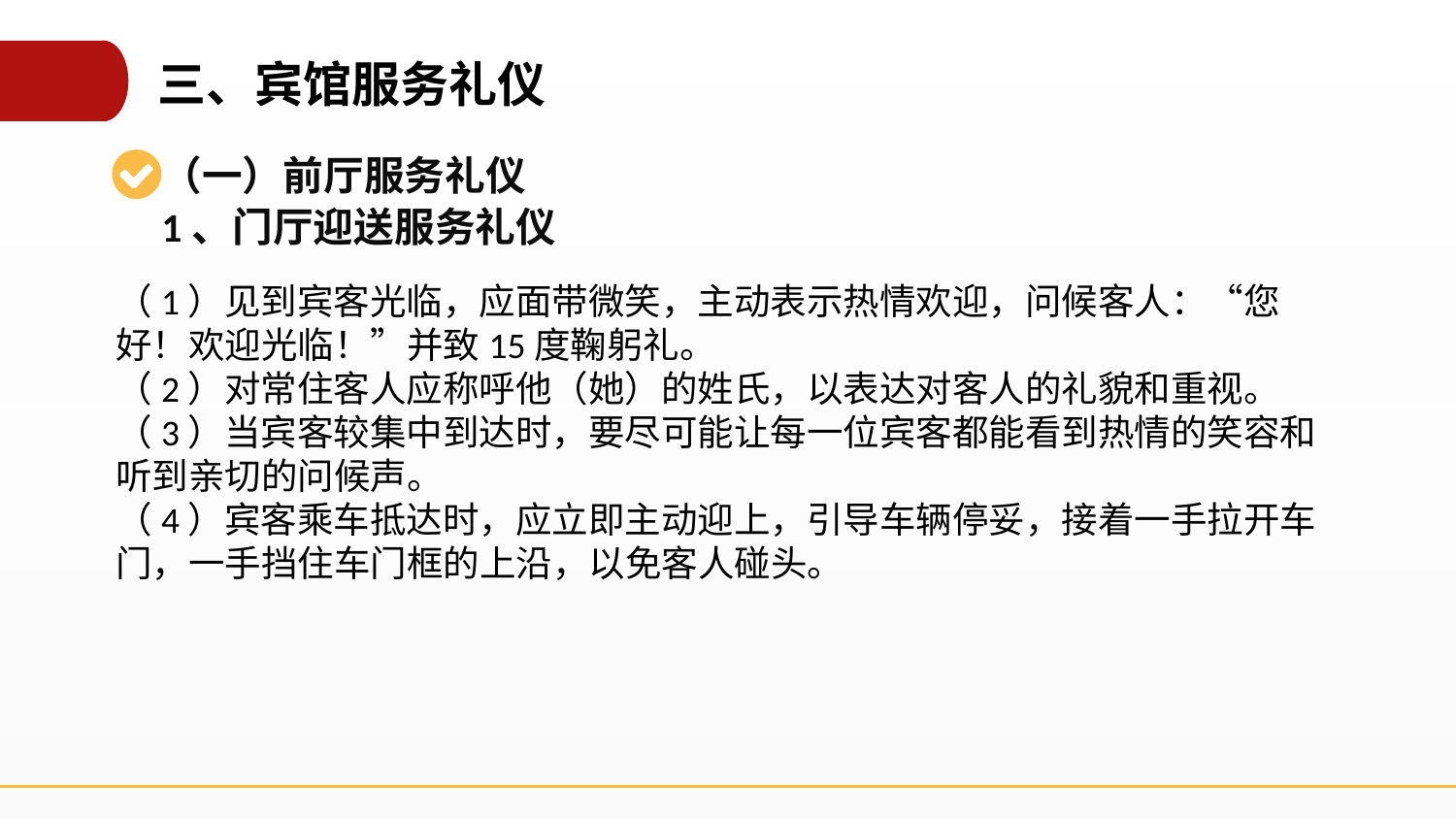

三、宾馆服务礼仪

（一）前厅服务礼仪
1、门厅迎送服务礼仪
（1）见到宾客光临，应面带微笑，主动表示热情欢迎，问候客人：“您好！欢迎光临！”并致15度鞠躬礼。
（2）对常住客人应称呼他（她）的姓氏，以表达对客人的礼貌和重视。
（3）当宾客较集中到达时，要尽可能让每一位宾客都能看到热情的笑容和听到亲切的问候声。
（4）宾客乘车抵达时，应立即主动迎上，引导车辆停妥，接着一手拉开车门，一手挡住车门框的上沿，以免客人碰头。